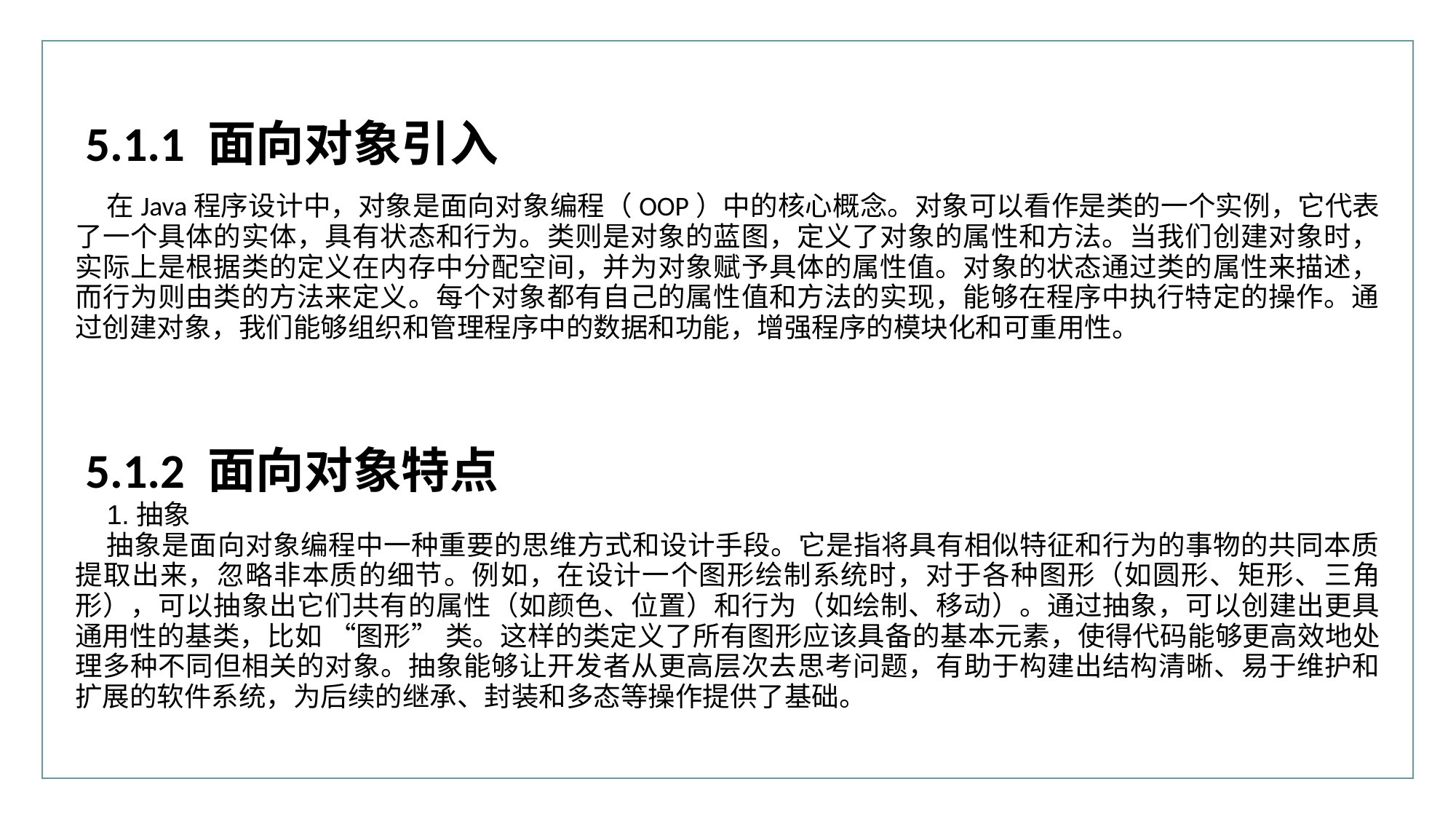

行业PPT模板http://www.XX.com/hangye/

5.1.1 面向对象引入
在Java程序设计中，对象是面向对象编程（OOP）中的核心概念。对象可以看作是类的一个实例，它代表了一个具体的实体，具有状态和行为。类则是对象的蓝图，定义了对象的属性和方法。当我们创建对象时，实际上是根据类的定义在内存中分配空间，并为对象赋予具体的属性值。对象的状态通过类的属性来描述，而行为则由类的方法来定义。每个对象都有自己的属性值和方法的实现，能够在程序中执行特定的操作。通过创建对象，我们能够组织和管理程序中的数据和功能，增强程序的模块化和可重用性。
5.1.2 面向对象特点
1.抽象
抽象是面向对象编程中一种重要的思维方式和设计手段。它是指将具有相似特征和行为的事物的共同本质提取出来，忽略非本质的细节。例如，在设计一个图形绘制系统时，对于各种图形（如圆形、矩形、三角形），可以抽象出它们共有的属性（如颜色、位置）和行为（如绘制、移动）。通过抽象，可以创建出更具通用性的基类，比如 “图形” 类。这样的类定义了所有图形应该具备的基本元素，使得代码能够更高效地处理多种不同但相关的对象。抽象能够让开发者从更高层次去思考问题，有助于构建出结构清晰、易于维护和扩展的软件系统，为后续的继承、封装和多态等操作提供了基础。